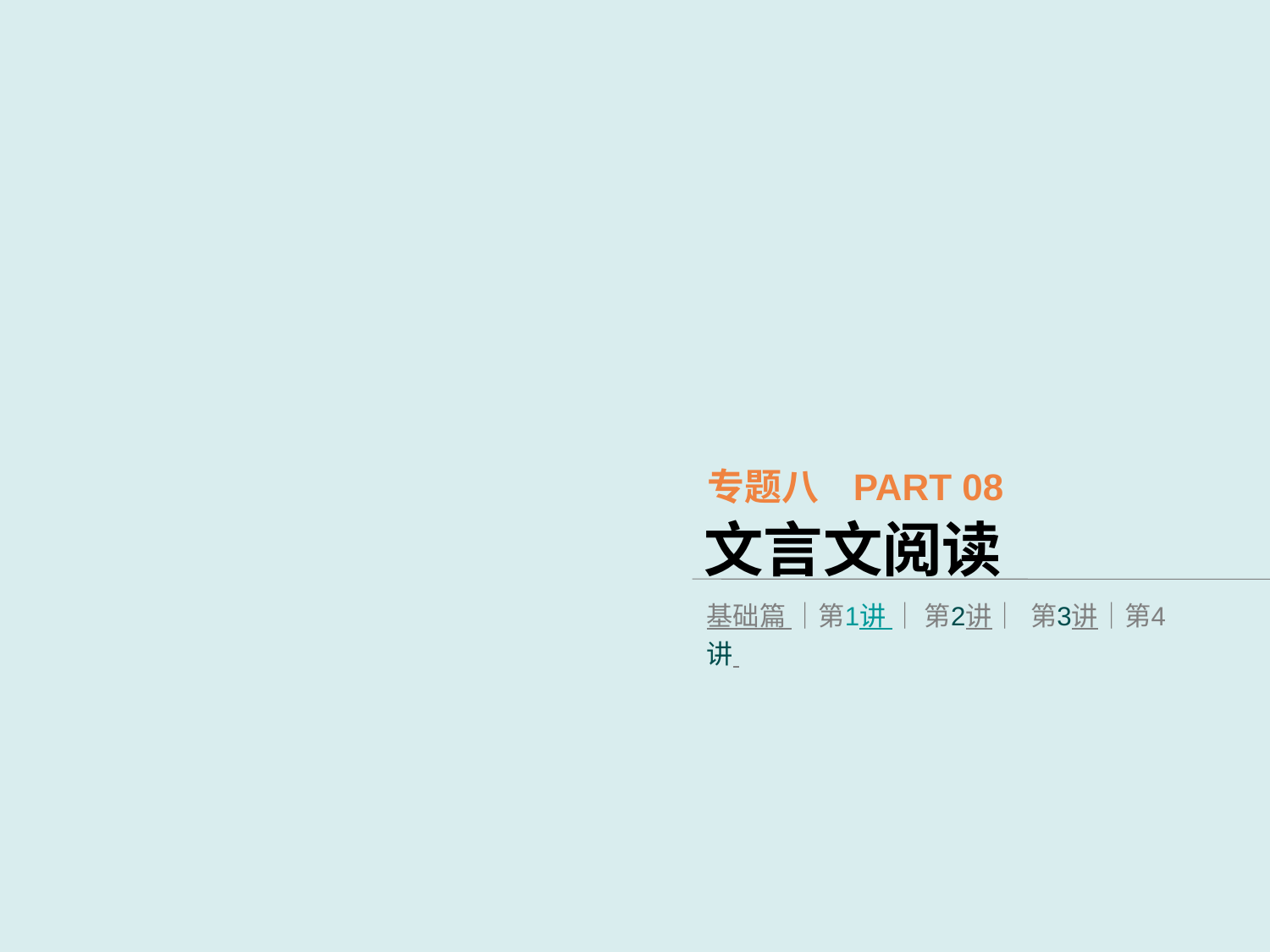

专题八   PART 08
文言文阅读
基础篇 │第1讲 │ 第2讲│  第3讲│第4讲